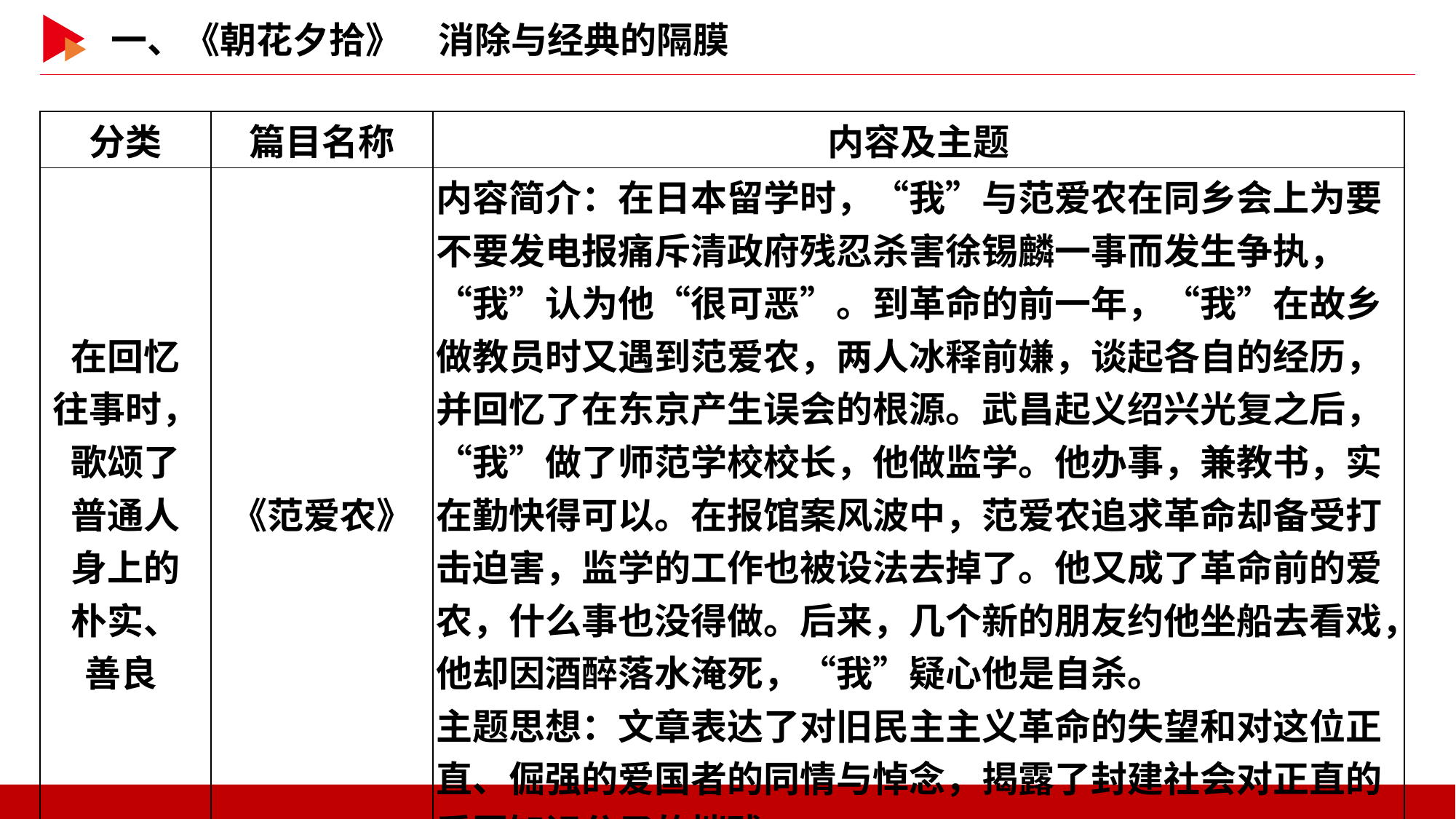

| 分类 | 篇目名称 | 内容及主题 |
| --- | --- | --- |
| 在回忆 往事时， 歌颂了 普通人 身上的 朴实、 善良 | 《范爱农》 | 内容简介：在日本留学时，“我”与范爱农在同乡会上为要不要发电报痛斥清政府残忍杀害徐锡麟一事而发生争执，“我”认为他“很可恶”。到革命的前一年，“我”在故乡做教员时又遇到范爱农，两人冰释前嫌，谈起各自的经历，并回忆了在东京产生误会的根源。武昌起义绍兴光复之后，“我”做了师范学校校长，他做监学。他办事，兼教书，实在勤快得可以。在报馆案风波中，范爱农追求革命却备受打击迫害，监学的工作也被设法去掉了。他又成了革命前的爱农，什么事也没得做。后来，几个新的朋友约他坐船去看戏，他却因酒醉落水淹死，“我”疑心他是自杀。 主题思想：文章表达了对旧民主主义革命的失望和对这位正直、倔强的爱国者的同情与悼念，揭露了封建社会对正直的爱国知识分子的摧残。 |